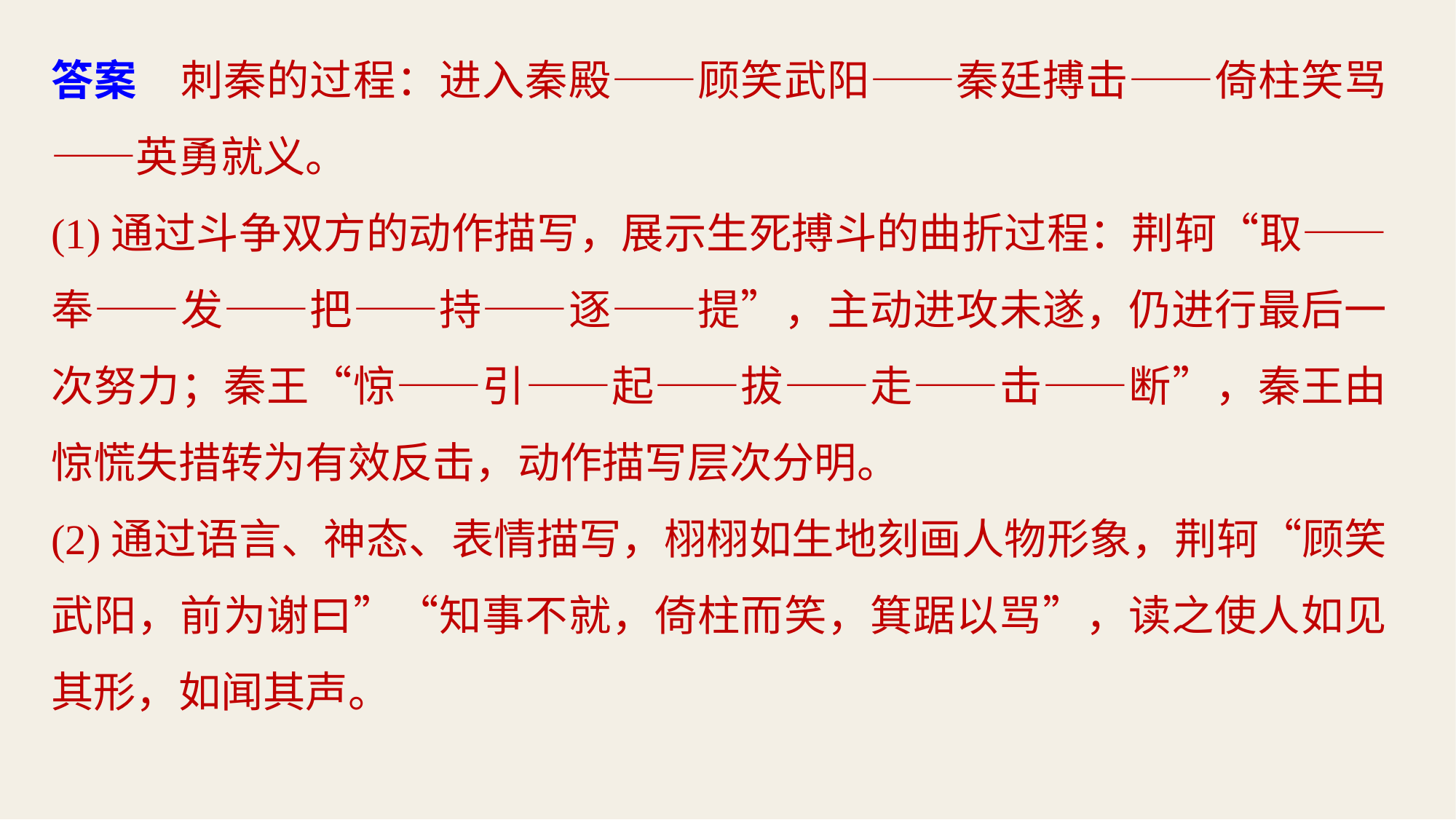

答案　刺秦的过程：进入秦殿——顾笑武阳——秦廷搏击——倚柱笑骂——英勇就义。
(1)通过斗争双方的动作描写，展示生死搏斗的曲折过程：荆轲“取——奉——发——把——持——逐——提”，主动进攻未遂，仍进行最后一次努力；秦王“惊——引——起——拔——走——击——断”，秦王由惊慌失措转为有效反击，动作描写层次分明。
(2)通过语言、神态、表情描写，栩栩如生地刻画人物形象，荆轲“顾笑武阳，前为谢曰”“知事不就，倚柱而笑，箕踞以骂”，读之使人如见其形，如闻其声。